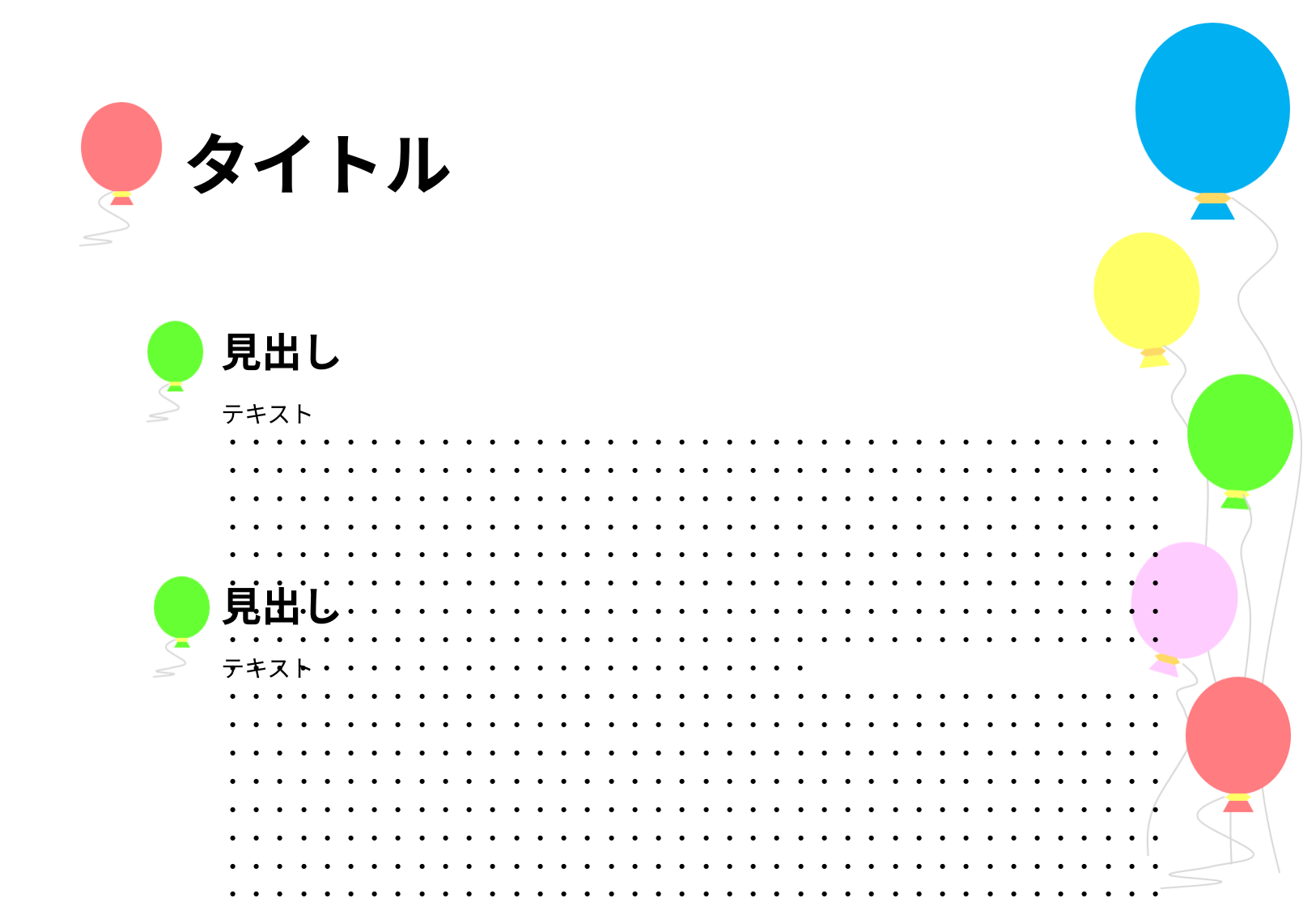

タイトル
見出し
テキスト
・・・・・・・・・・・・・・・・・・・・・・・・・・・・・・・・・・・・・・・・・・・・・・・・・・・・・・・・・・・・・・・・・・・・・・・・・・・・・・・・・・・・・・・・・・・・・・・・・・・・・・・・・・・・・・・・・・・・・・・・・・・・・・・・・・・・・・・・・・・・・・・・・・・・・・・・・・・・・・・・・・・・・・・・・・・・・・・・・・・・・・・・・・・・・・・・・・・・・・・・・・・・・・・・・・・・・・・・・・・・・・・・・・・・・・・・・・・・・・・・・・・・・・・・・・・・・・・・・・・・・・・・・・・・・・・・・・・・・・・・・・・・・・・・・・・・・・・・・・・・・・・・・・・・・・・・・・・・・・・・・・・・・・・・・・・・・・・・・・・・・・・・・
見出し
テキスト
・・・・・・・・・・・・・・・・・・・・・・・・・・・・・・・・・・・・・・・・・・・・・・・・・・・・・・・・・・・・・・・・・・・・・・・・・・・・・・・・・・・・・・・・・・・・・・・・・・・・・・・・・・・・・・・・・・・・・・・・・・・・・・・・・・・・・・・・・・・・・・・・・・・・・・・・・・・・・・・・・・・・・・・・・・・・・・・・・・・・・・・・・・・・・・・・・・・・・・・・・・・・・・・・・・・・・・・・・・・・・・・・・・・・・・・・・・・・・・・・・・・・・・・・・・・・・・・・・・・・・・・・・・・・・・・・・・・・・・・・・・・・・・・・・・・・・・・・・・・・・・・・・・・・・・・・・・・・・・・・・・・・・・・・・・・・・・・・・・・・・・・・・